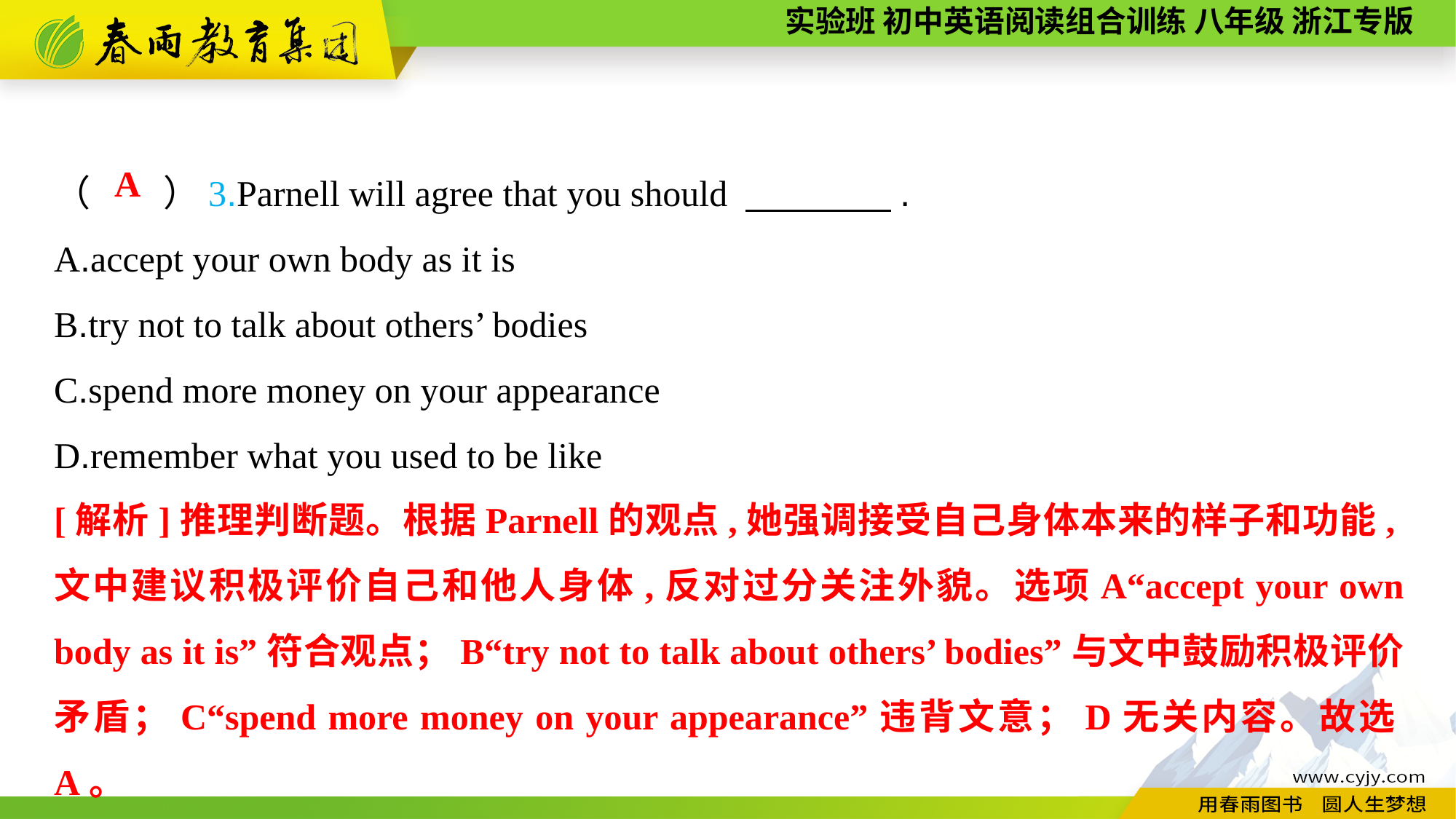

（　　）3.Parnell will agree that you should 　　　　.
A.accept your own body as it is
B.try not to talk about others’ bodies
C.spend more money on your appearance
D.remember what you used to be like
A
[解析]推理判断题。根据Parnell的观点,她强调接受自己身体本来的样子和功能,文中建议积极评价自己和他人身体,反对过分关注外貌。选项A“accept your own body as it is”符合观点；B“try not to talk about others’ bodies”与文中鼓励积极评价矛盾；C“spend more money on your appearance”违背文意；D无关内容。故选A。